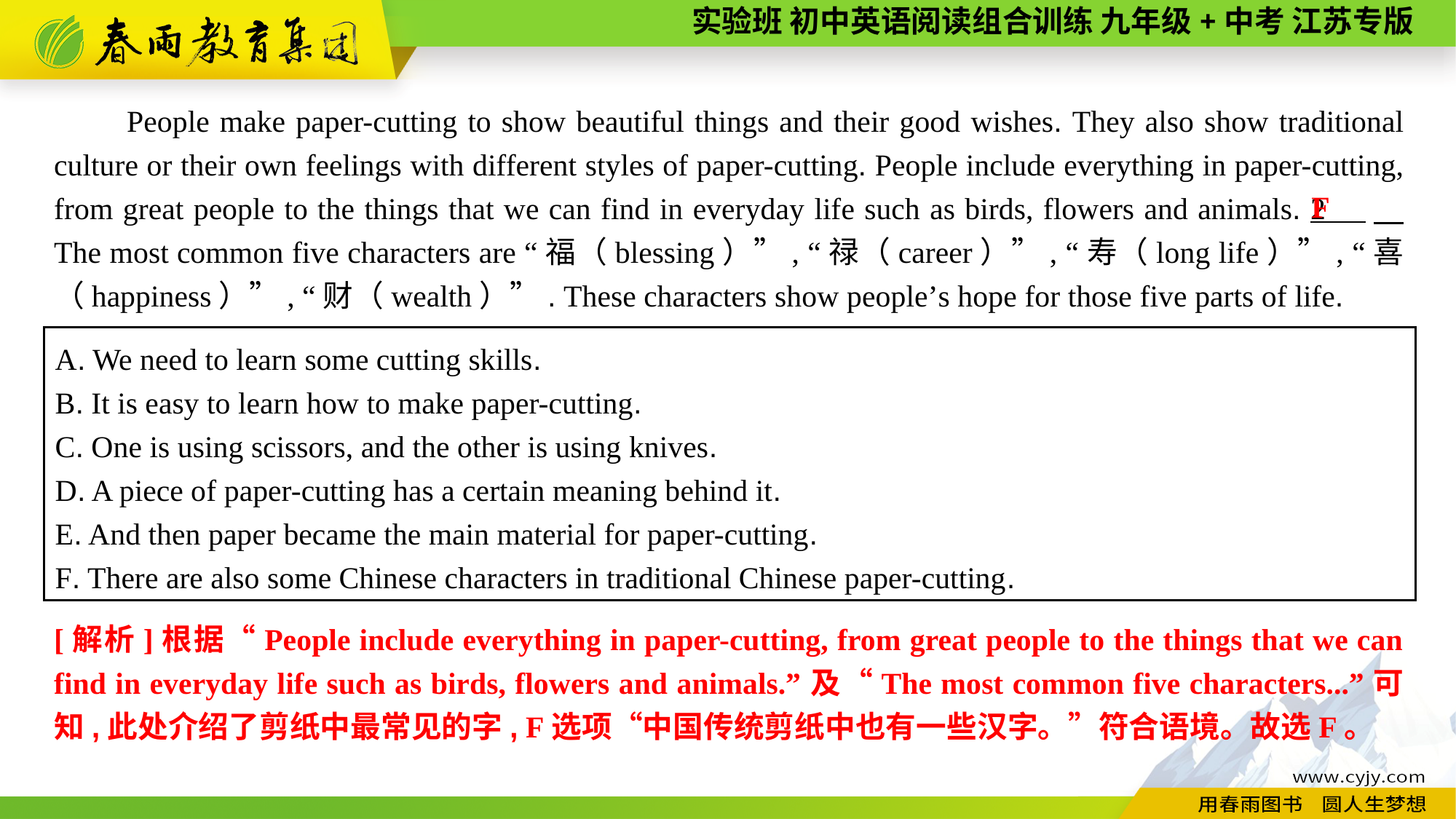

People make paper-cutting to show beautiful things and their good wishes. They also show traditional culture or their own feelings with different styles of paper-cutting. People include everything in paper-cutting, from great people to the things that we can find in everyday life such as birds, flowers and animals. 2    　 The most common five characters are “福（blessing）”, “禄（career）”, “寿（long life）”, “喜（happiness）”, “财（wealth）”. These characters show people’s hope for those five parts of life.
F
A. We need to learn some cutting skills.
B. It is easy to learn how to make paper-cutting.
C. One is using scissors, and the other is using knives.
D. A piece of paper-cutting has a certain meaning behind it.
E. And then paper became the main material for paper-cutting.
F. There are also some Chinese characters in traditional Chinese paper-cutting.
[解析]根据“People include everything in paper-cutting, from great people to the things that we can find in everyday life such as birds, flowers and animals.”及“The most common five characters...”可知,此处介绍了剪纸中最常见的字, F选项“中国传统剪纸中也有一些汉字。”符合语境。故选F。